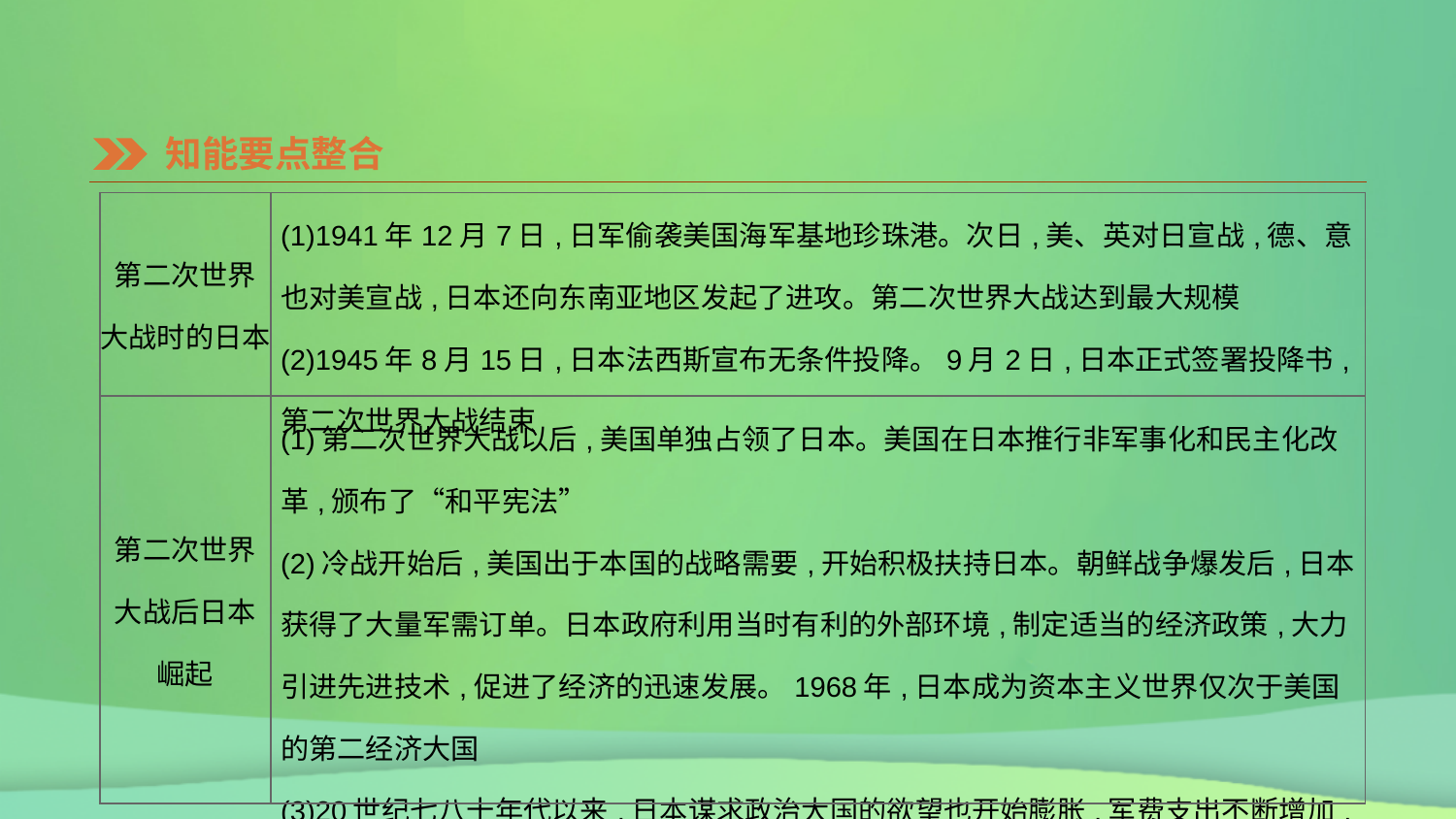

知能要点整合

| 第二次世界 大战时的日本 | (1)1941年12月7日,日军偷袭美国海军基地珍珠港。次日,美、英对日宣战,德、意也对美宣战,日本还向东南亚地区发起了进攻。第二次世界大战达到最大规模 (2)1945年8月15日,日本法西斯宣布无条件投降。9月2日,日本正式签署投降书,第二次世界大战结束 |
| --- | --- |
| 第二次世界 大战后日本 崛起 | (1)第二次世界大战以后,美国单独占领了日本。美国在日本推行非军事化和民主化改革,颁布了“和平宪法” (2)冷战开始后,美国出于本国的战略需要,开始积极扶持日本。朝鲜战争爆发后,日本获得了大量军需订单。日本政府利用当时有利的外部环境,制定适当的经济政策,大力引进先进技术,促进了经济的迅速发展。1968年,日本成为资本主义世界仅次于美国的第二经济大国 (3)20世纪七八十年代以来,日本谋求政治大国的欲望也开始膨胀,军费支出不断增加,引起亚洲邻国的关注和不安 |